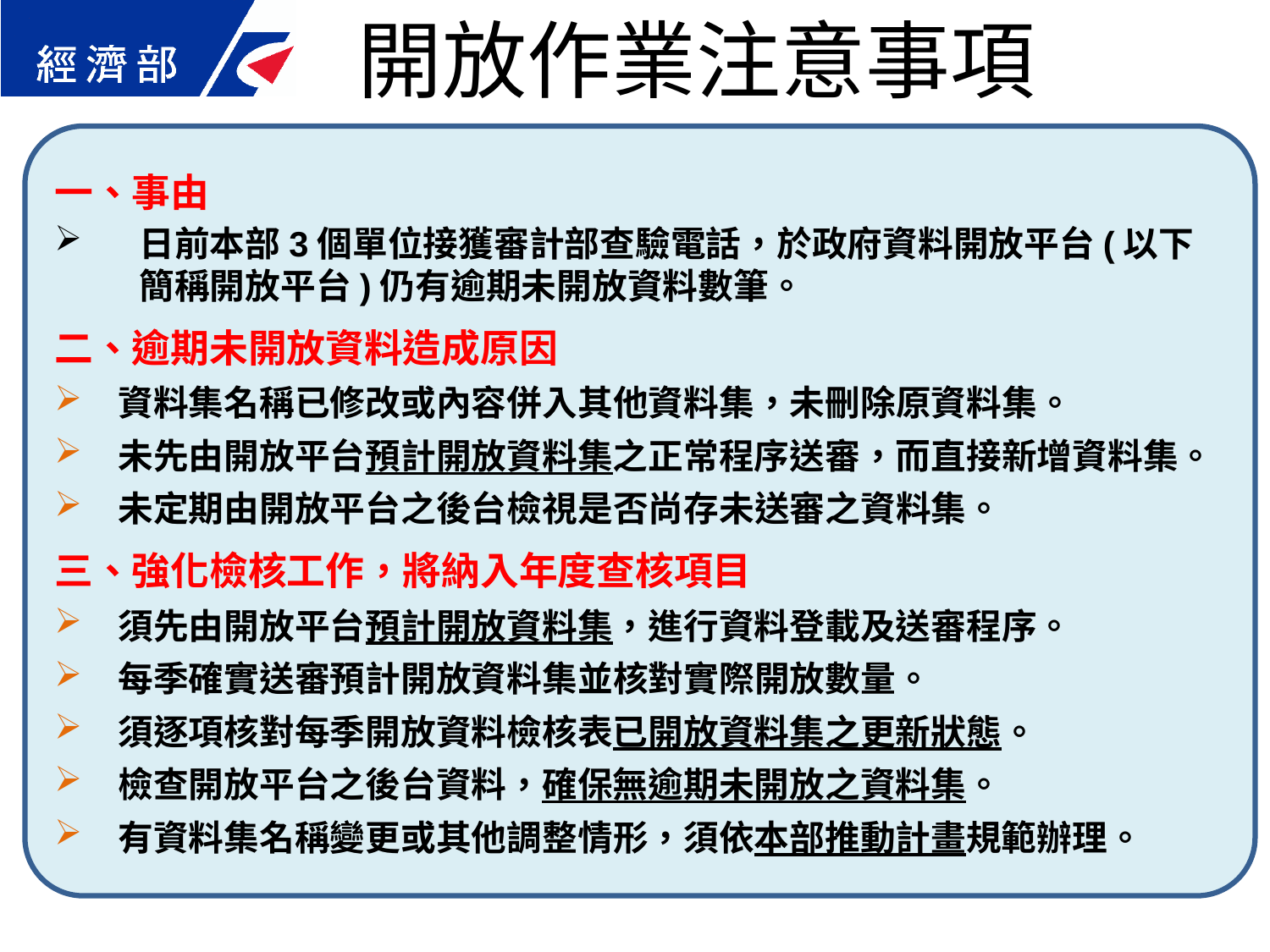

開放作業注意事項
一、事由
日前本部3個單位接獲審計部查驗電話，於政府資料開放平台(以下簡稱開放平台)仍有逾期未開放資料數筆。
二、逾期未開放資料造成原因
資料集名稱已修改或內容併入其他資料集，未刪除原資料集。
未先由開放平台預計開放資料集之正常程序送審，而直接新增資料集。
未定期由開放平台之後台檢視是否尚存未送審之資料集。
三、強化檢核工作，將納入年度查核項目
須先由開放平台預計開放資料集，進行資料登載及送審程序。
每季確實送審預計開放資料集並核對實際開放數量。
須逐項核對每季開放資料檢核表已開放資料集之更新狀態。
檢查開放平台之後台資料，確保無逾期未開放之資料集。
有資料集名稱變更或其他調整情形，須依本部推動計畫規範辦理。